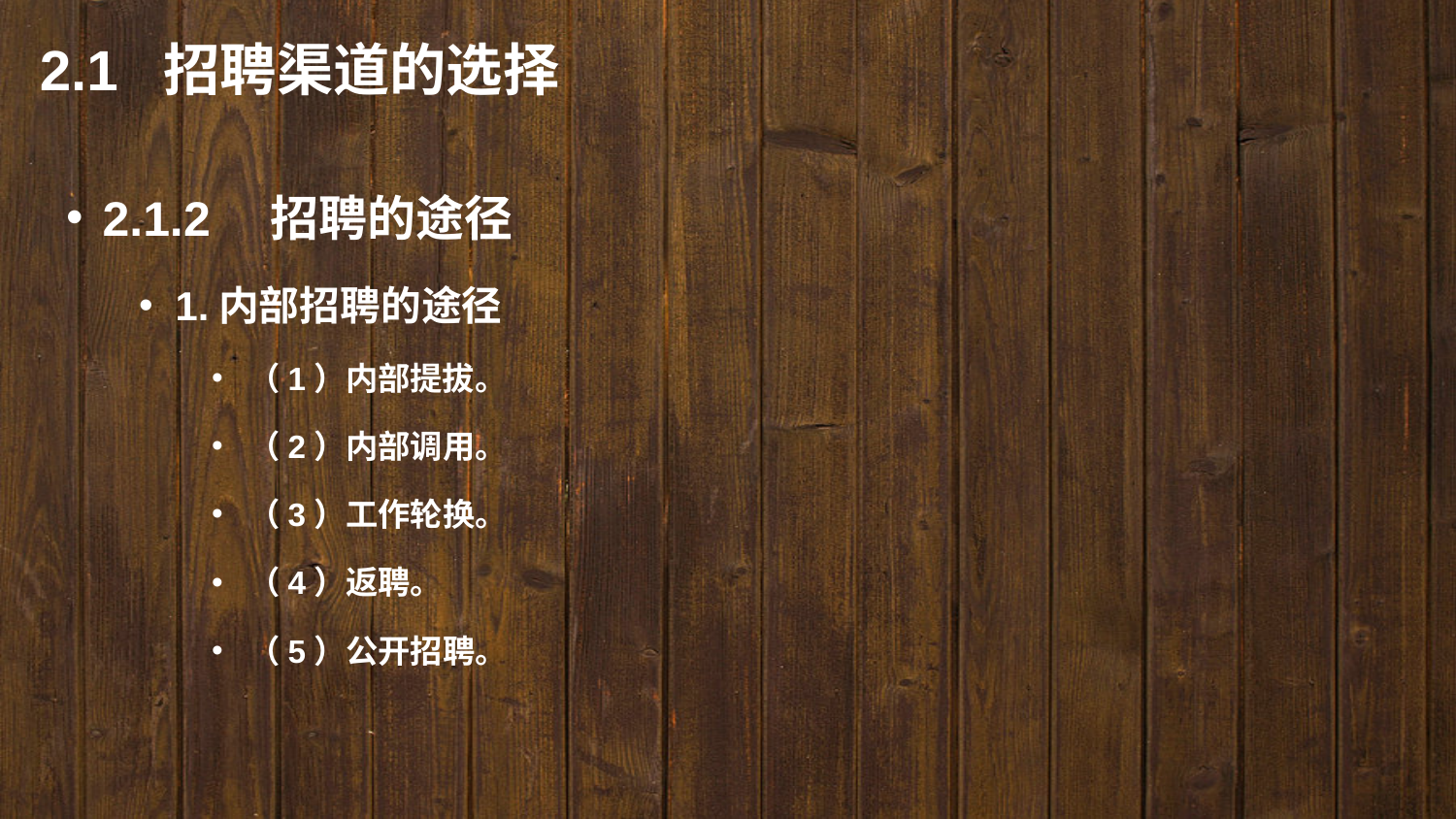

2.1  招聘渠道的选择
2.1.2　招聘的途径
1.内部招聘的途径
（1）内部提拔。
（2）内部调用。
（3）工作轮换。
（4）返聘。
（5）公开招聘。